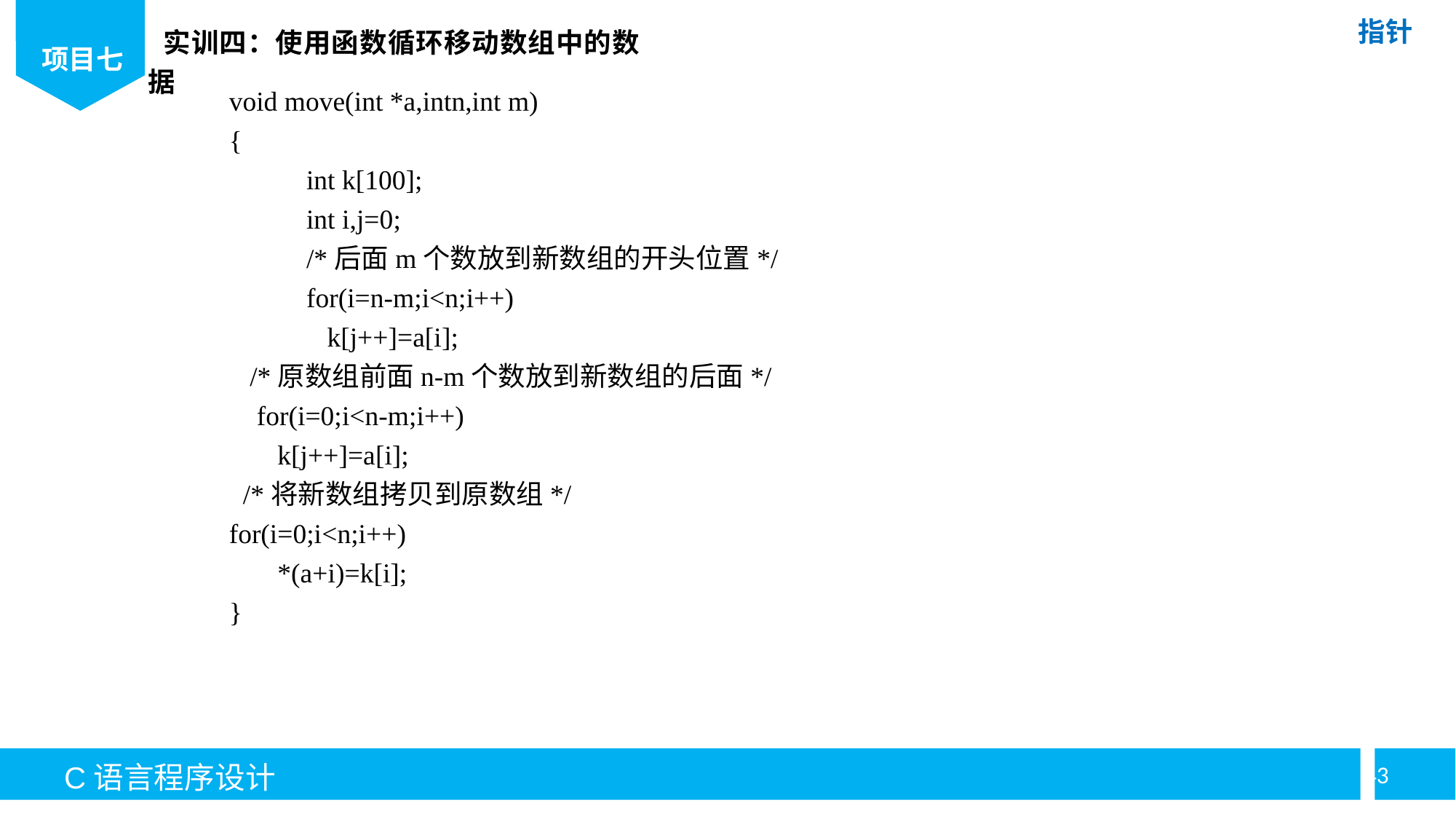

实训四：使用函数循环移动数组中的数据
void move(int *a,intn,int m)
{
	int k[100];
	int i,j=0;
	/*后面m个数放到新数组的开头位置*/
	for(i=n-m;i<n;i++)
	   k[j++]=a[i];
   /*原数组前面n-m个数放到新数组的后面*/
    for(i=0;i<n-m;i++)
       k[j++]=a[i];
  /*将新数组拷贝到原数组*/
for(i=0;i<n;i++)
       *(a+i)=k[i];
}